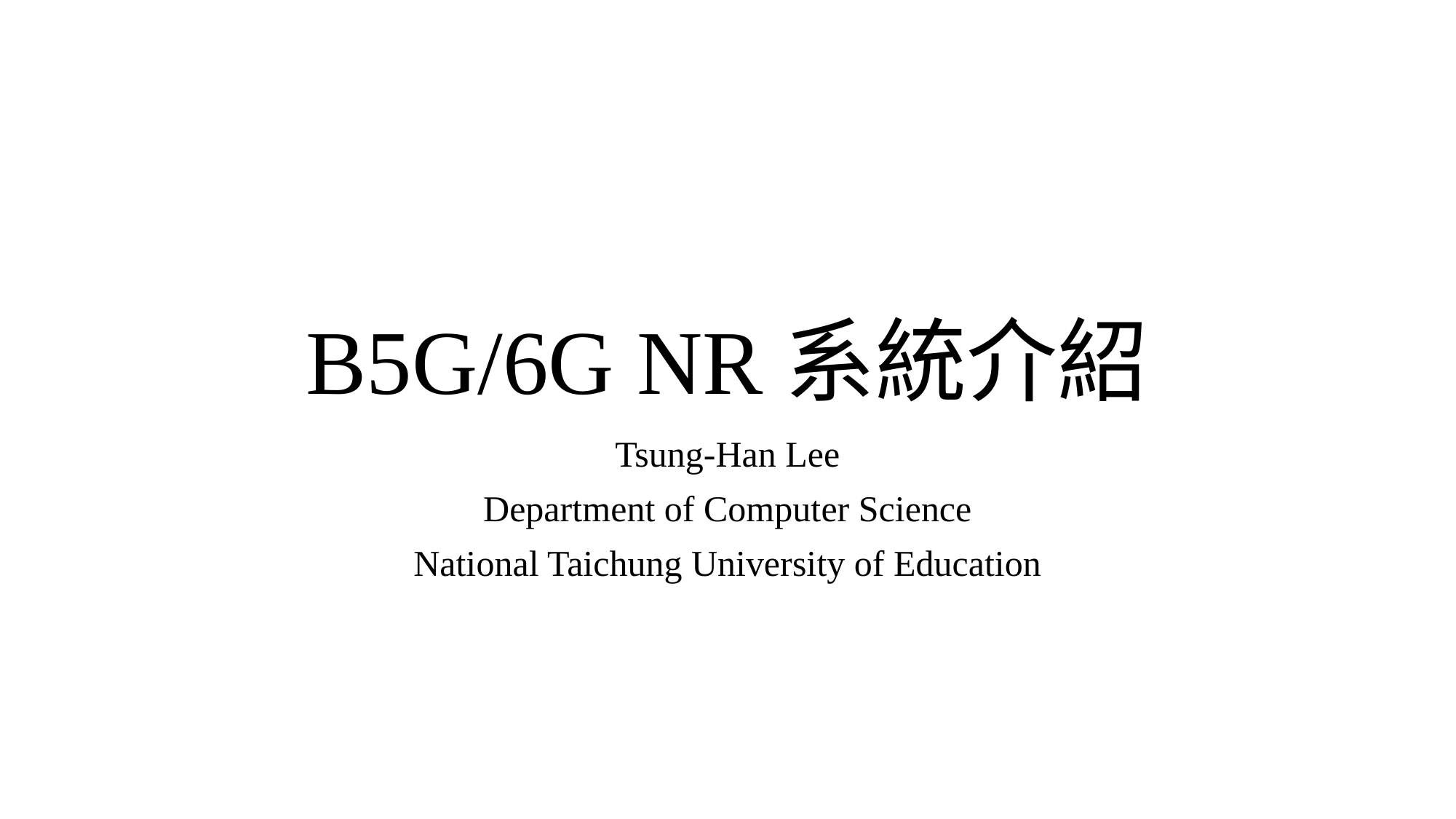

# B5G/6G NR系統介紹
Tsung-Han Lee
Department of Computer Science
National Taichung University of Education